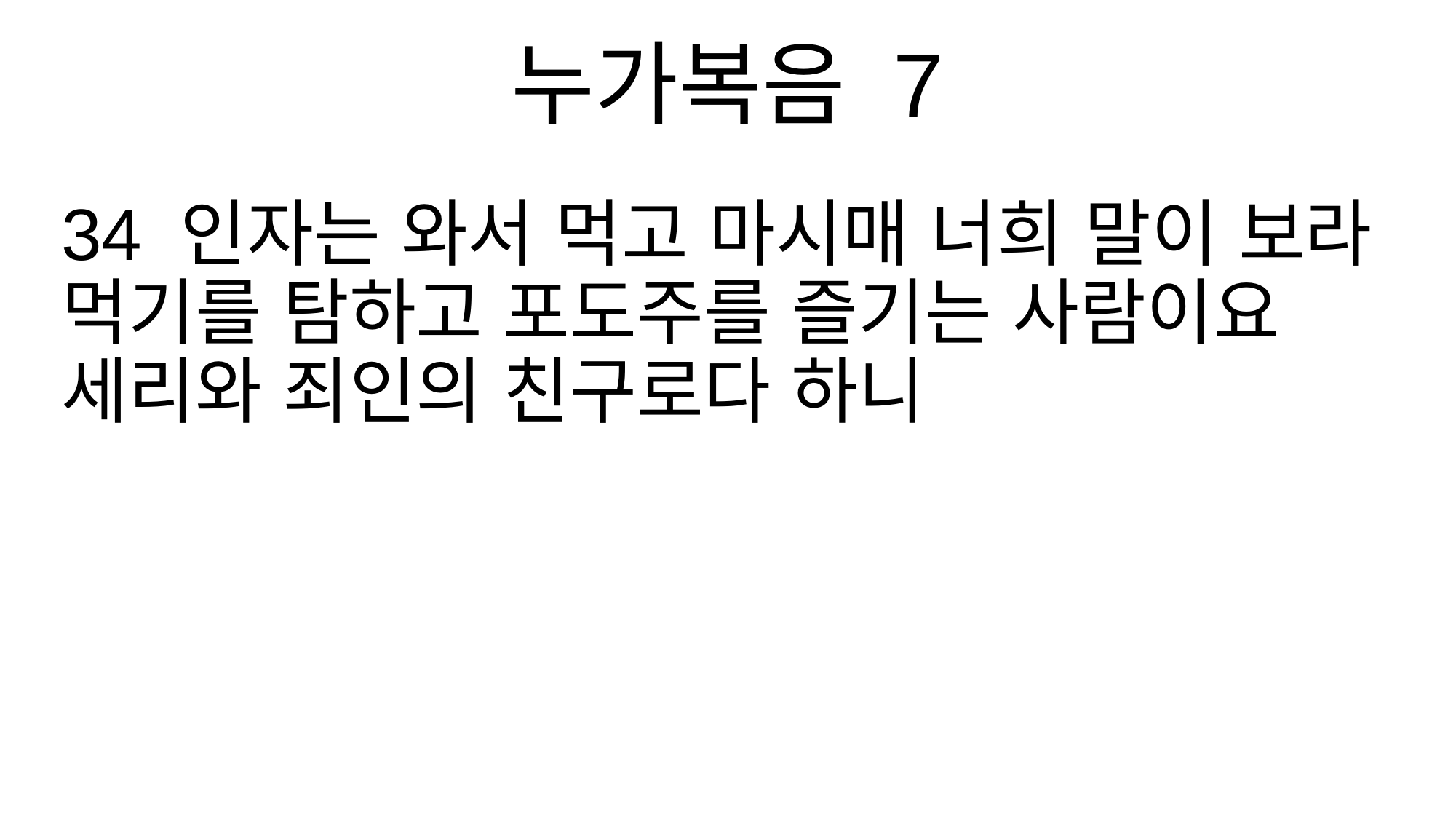

누가복음 7
34 인자는 와서 먹고 마시매 너희 말이 보라 먹기를 탐하고 포도주를 즐기는 사람이요 세리와 죄인의 친구로다 하니